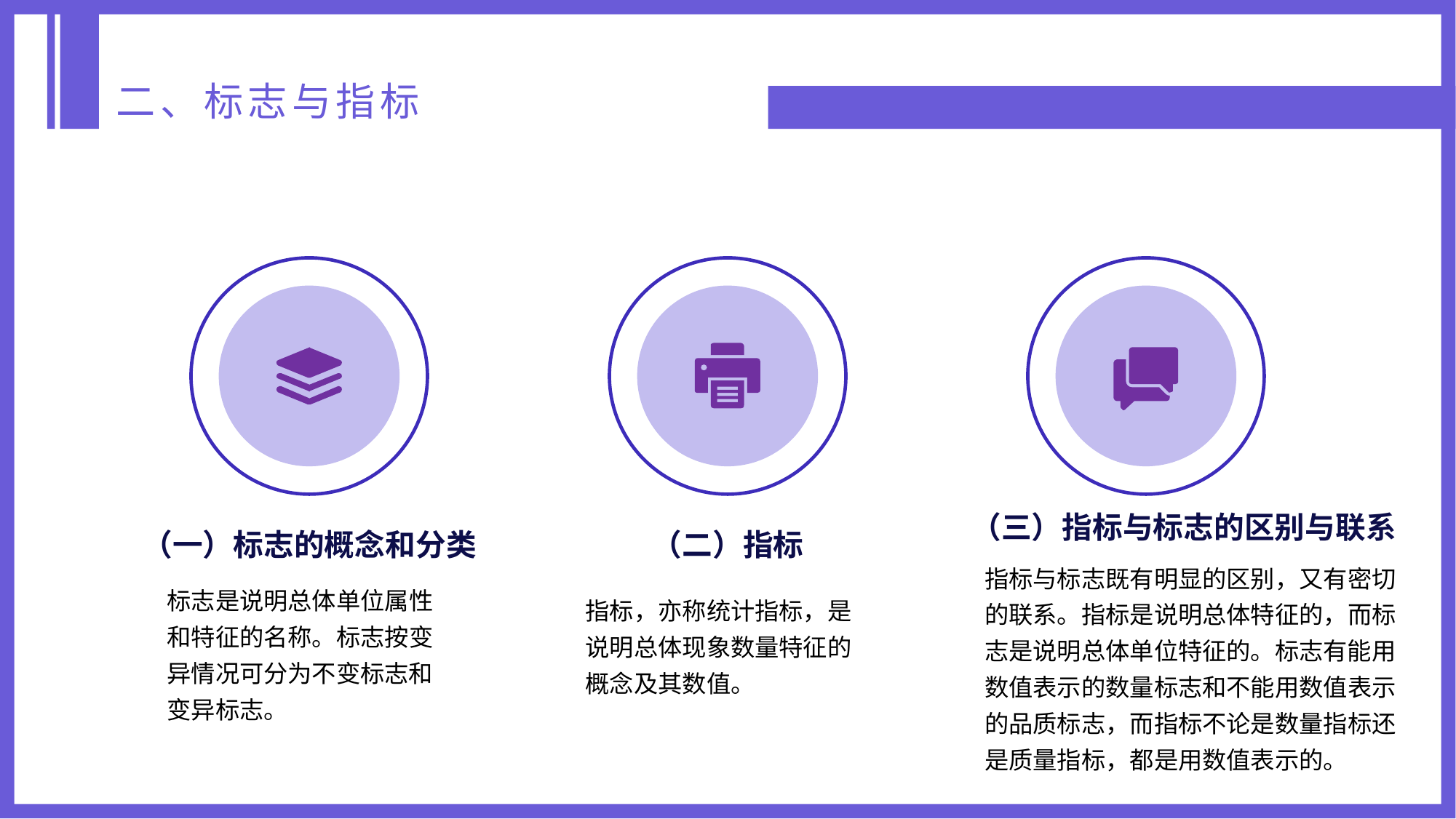

二、标志与指标

（三）指标与标志的区别与联系
指标与标志既有明显的区别，又有密切的联系。指标是说明总体特征的，而标志是说明总体单位特征的。标志有能用数值表示的数量标志和不能用数值表示的品质标志，而指标不论是数量指标还是质量指标，都是用数值表示的。
（一）标志的概念和分类
标志是说明总体单位属性和特征的名称。标志按变异情况可分为不变标志和变异标志。
（二）指标
指标，亦称统计指标，是说明总体现象数量特征的概念及其数值。